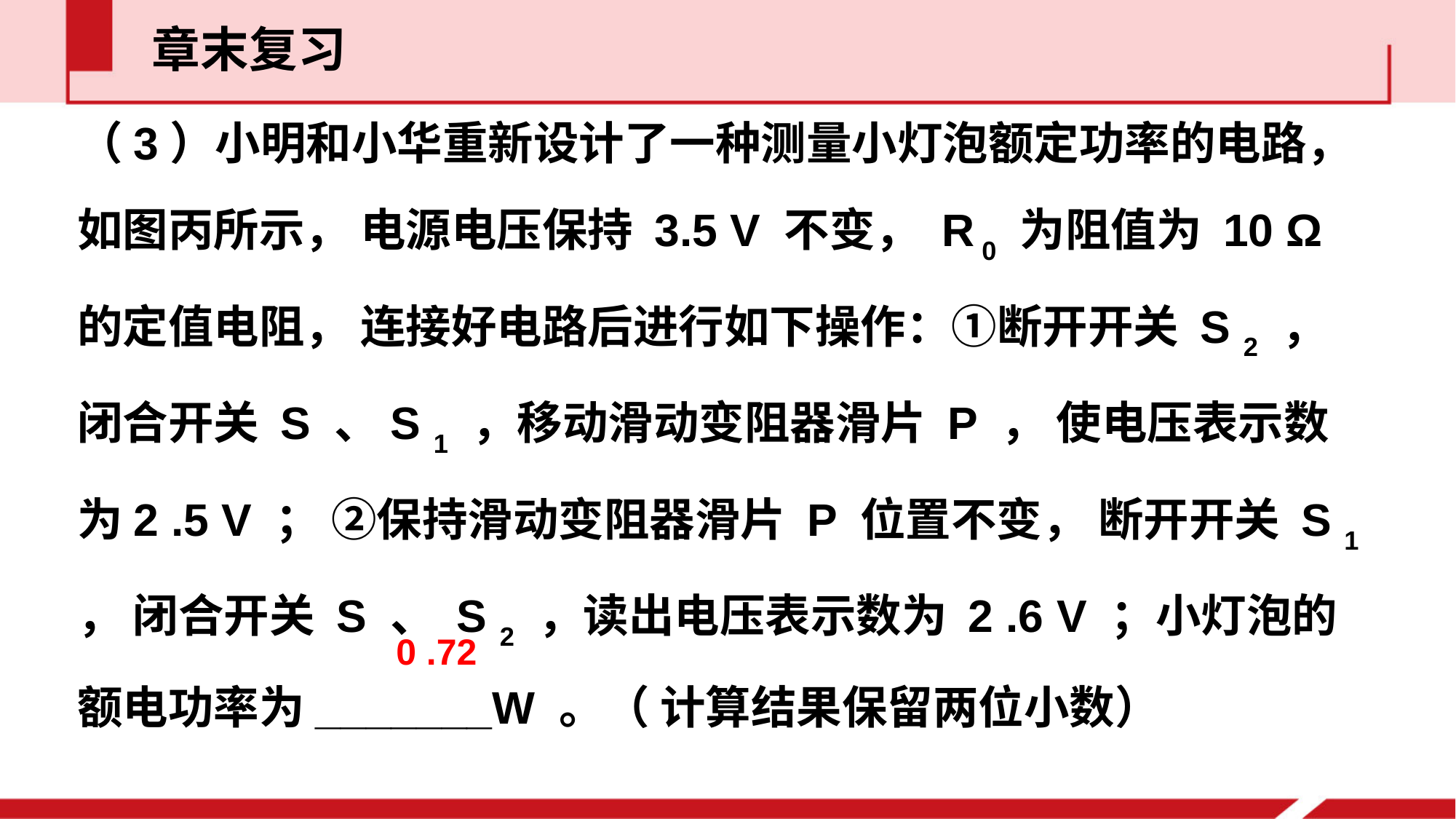

章末复习
（3）小明和小华重新设计了一种测量小灯泡额定功率的电路， 如图丙所示， 电源电压保持 3.5 V 不变， R 0 为阻值为 10 Ω的定值电阻， 连接好电路后进行如下操作：①断开开关 S 2 ，闭合开关 S 、S 1 ，移动滑动变阻器滑片 P ， 使电压表示数为2 .5 V ； ②保持滑动变阻器滑片 P 位置不变， 断开开关 S 1 ， 闭合开关 S 、 S 2 ，读出电压表示数为 2 .6 V ；小灯泡的额电功率为_______W 。（ 计算结果保留两位小数）
0 .72